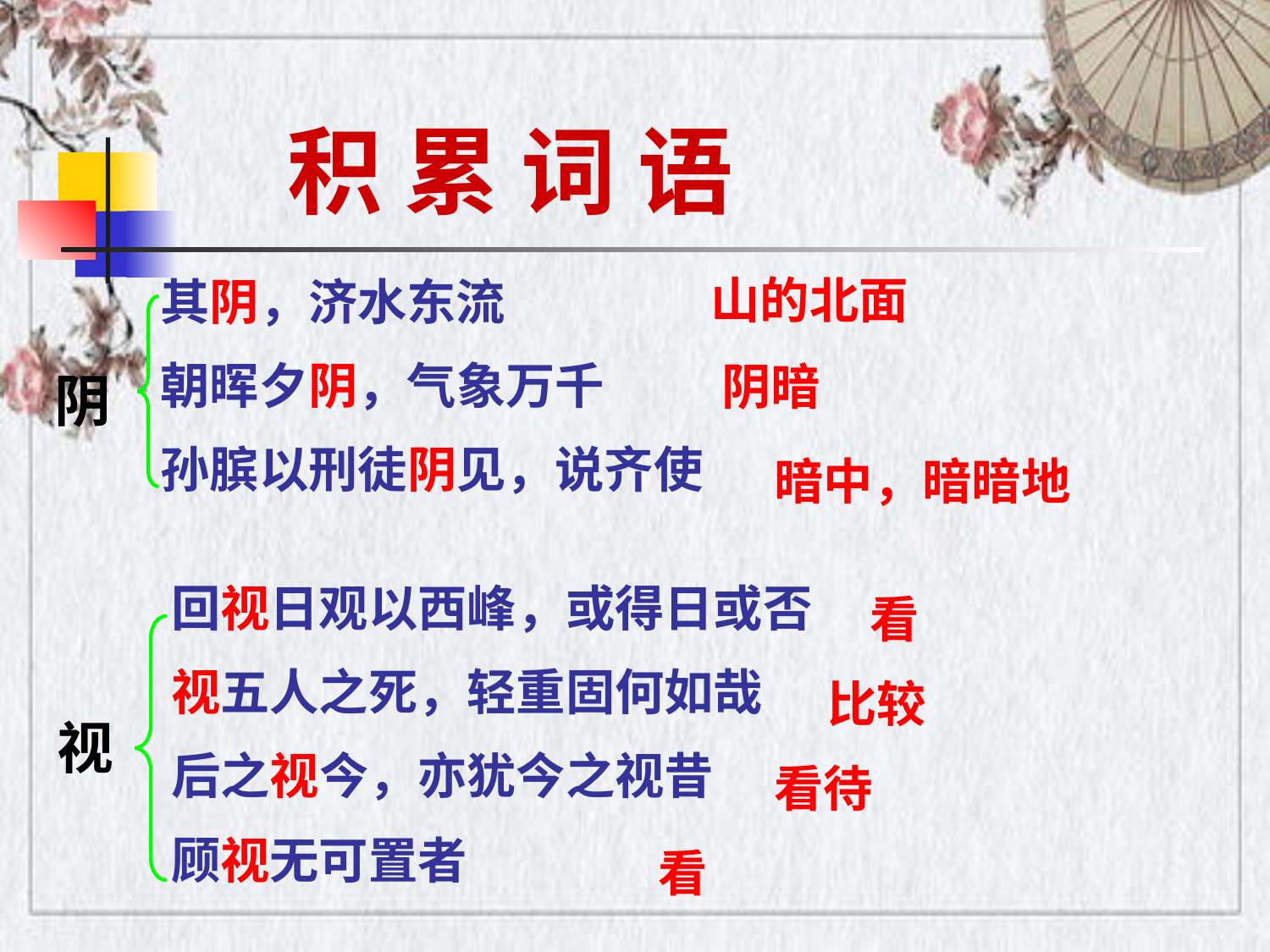

积 累 词 语
山的北面
其阴，济水东流
朝晖夕阴，气象万千
孙膑以刑徒阴见，说齐使

阴暗
阴
暗中，暗暗地

回视日观以西峰，或得日或否
视五人之死，轻重固何如哉
后之视今，亦犹今之视昔
顾视无可置者
看

比较
视
看待
看